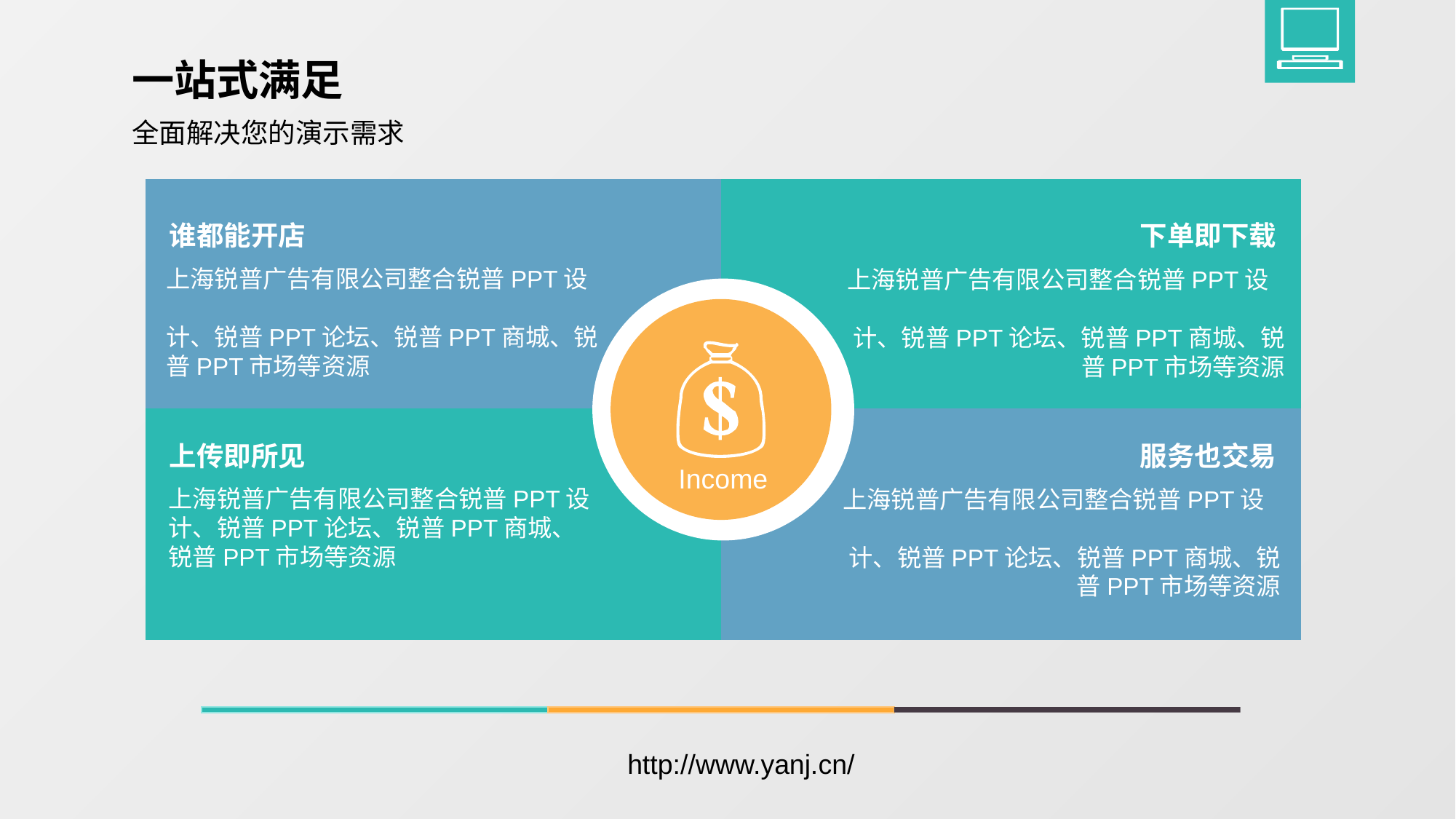

一站式满足
全面解决您的演示需求

|  |  |
| --- | --- |
|  |  |
谁都能开店
下单即下载
上海锐普广告有限公司整合锐普PPT设                                                                                      计、锐普PPT论坛、锐普PPT商城、锐普PPT市场等资源
上海锐普广告有限公司整合锐普PPT设                                                                                      计、锐普PPT论坛、锐普PPT商城、锐普PPT市场等资源

上传即所见
服务也交易
Income
上海锐普广告有限公司整合锐普PPT设计、锐普PPT论坛、锐普PPT商城、锐普PPT市场等资源
上海锐普广告有限公司整合锐普PPT设                                                                                      计、锐普PPT论坛、锐普PPT商城、锐普PPT市场等资源

http://www.yanj.cn/